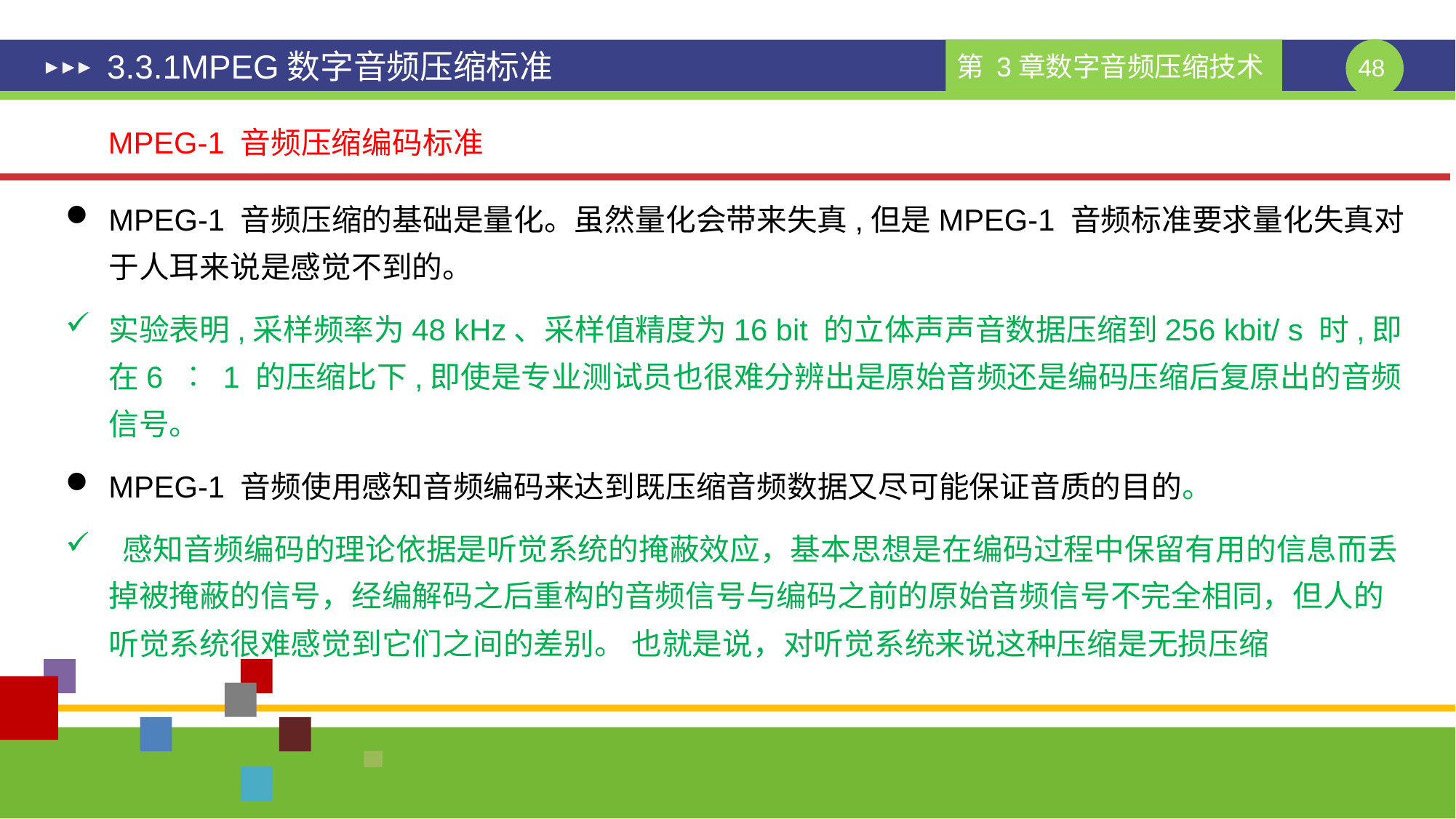

# 3.3.1MPEG数字音频压缩标准
MPEG-1 音频压缩编码标准

MPEG-1 音频压缩的基础是量化。虽然量化会带来失真,但是MPEG-1 音频标准要求量化失真对于人耳来说是感觉不到的。
实验表明,采样频率为48 kHz、采样值精度为16 bit 的立体声声音数据压缩到256 kbit/ s 时,即在6 ︰ 1 的压缩比下,即使是专业测试员也很难分辨出是原始音频还是编码压缩后复原出的音频信号。
MPEG-1 音频使用感知音频编码来达到既压缩音频数据又尽可能保证音质的目的。
 感知音频编码的理论依据是听觉系统的掩蔽效应，基本思想是在编码过程中保留有用的信息而丢掉被掩蔽的信号，经编解码之后重构的音频信号与编码之前的原始音频信号不完全相同，但人的听觉系统很难感觉到它们之间的差别。 也就是说，对听觉系统来说这种压缩是无损压缩